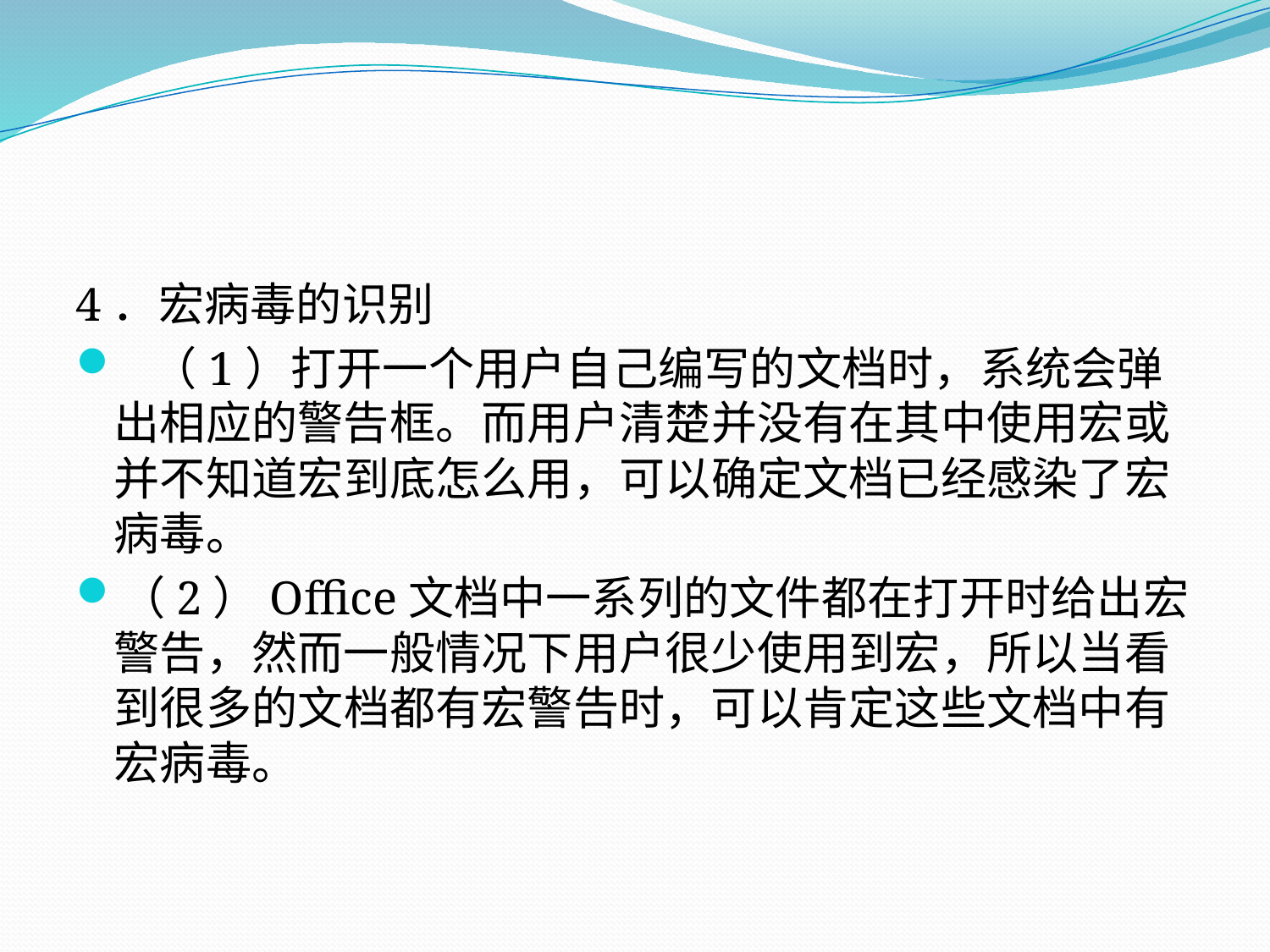

#
4．宏病毒的识别
  （1）打开一个用户自己编写的文档时，系统会弹出相应的警告框。而用户清楚并没有在其中使用宏或并不知道宏到底怎么用，可以确定文档已经感染了宏病毒。
（2）Office文档中一系列的文件都在打开时给出宏警告，然而一般情况下用户很少使用到宏，所以当看到很多的文档都有宏警告时，可以肯定这些文档中有宏病毒。